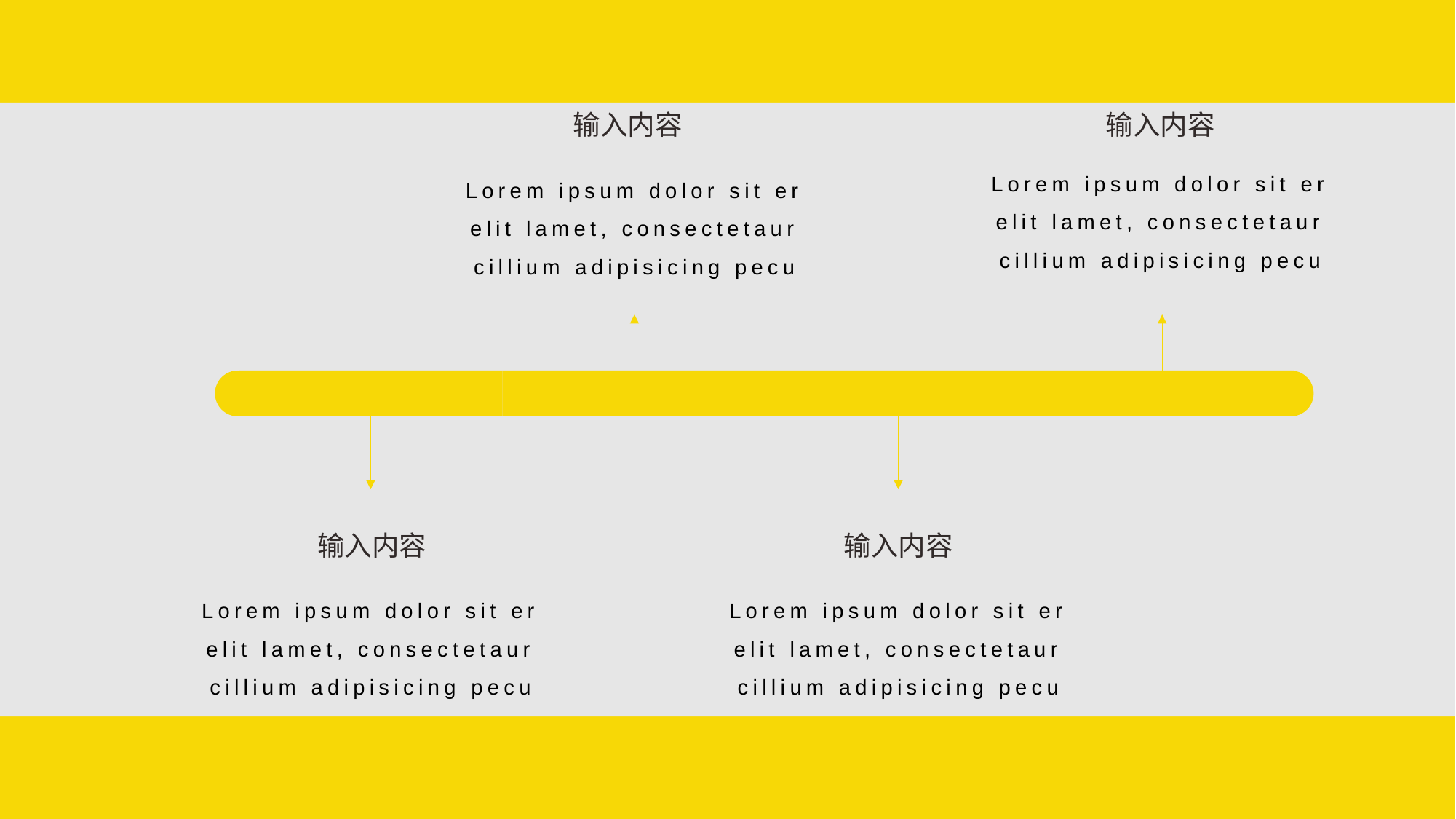

输入内容
输入内容
Lorem ipsum dolor sit er elit lamet, consectetaur cillium adipisicing pecu
Lorem ipsum dolor sit er elit lamet, consectetaur cillium adipisicing pecu

输入内容
输入内容
Lorem ipsum dolor sit er elit lamet, consectetaur cillium adipisicing pecu
Lorem ipsum dolor sit er elit lamet, consectetaur cillium adipisicing pecu